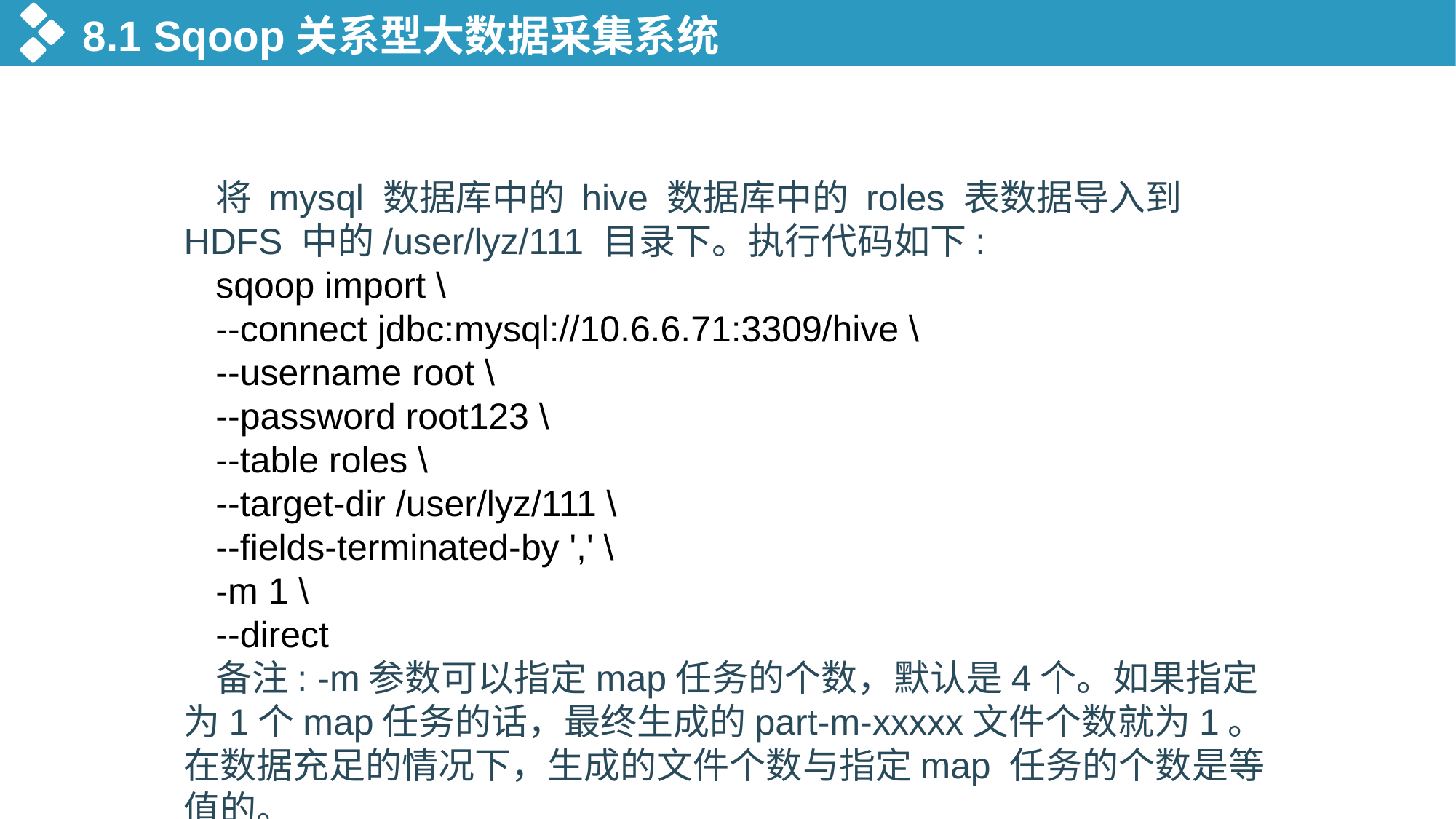

8.1 Sqoop关系型大数据采集系统

将 mysql 数据库中的 hive 数据库中的 roles 表数据导入到 HDFS 中的/user/lyz/111 目录下。执行代码如下:
sqoop import \
--connect jdbc:mysql://10.6.6.71:3309/hive \
--username root \
--password root123 \
--table roles \
--target-dir /user/lyz/111 \
--fields-terminated-by ',' \
-m 1 \
--direct
备注: -m参数可以指定map任务的个数，默认是4个。如果指定为1个map任务的话，最终生成的part-m-xxxxx文件个数就为1。在数据充足的情况下，生成的文件个数与指定map 任务的个数是等值的。